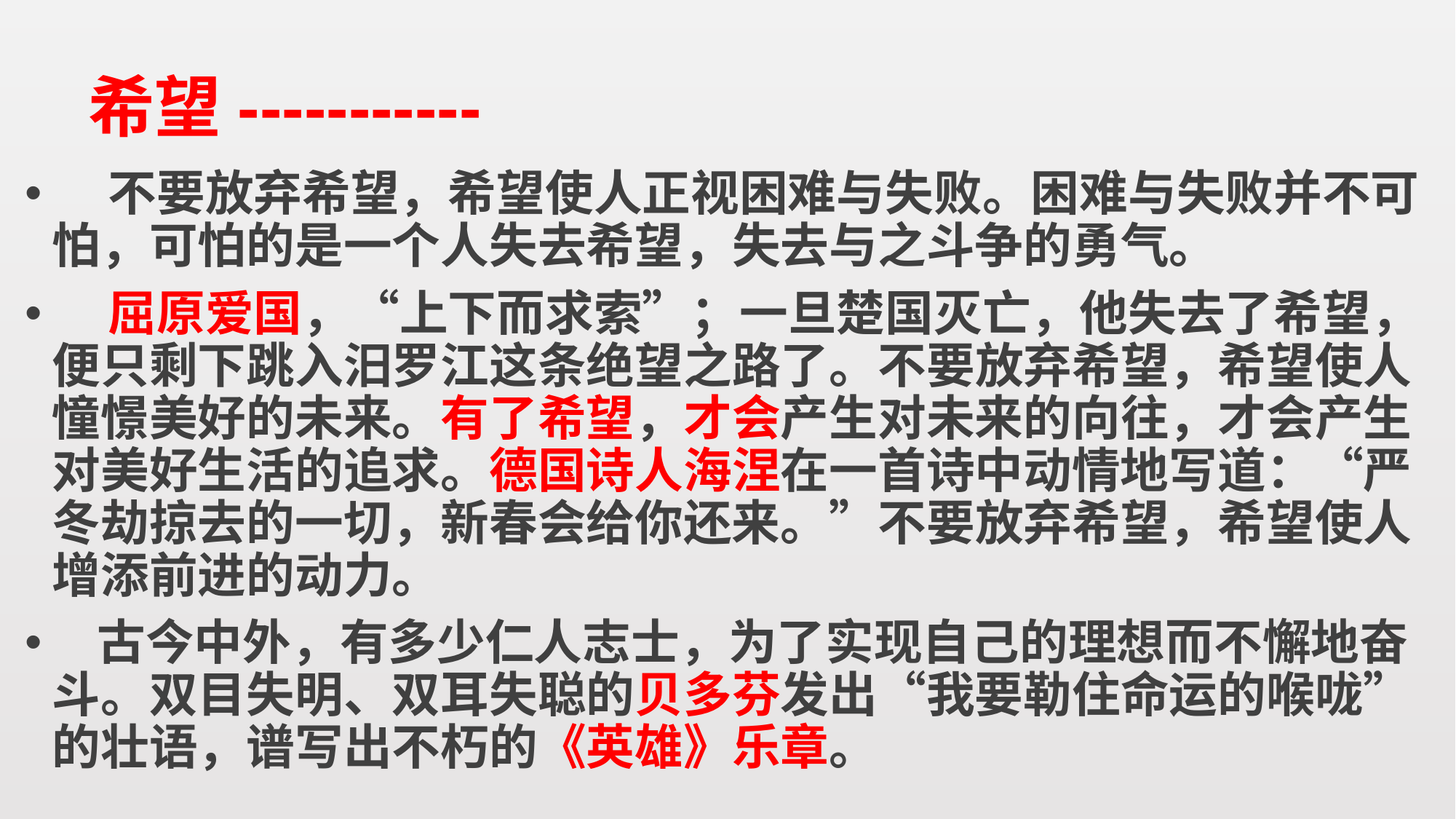

# 希望-----------
    不要放弃希望，希望使人正视困难与失败。困难与失败并不可怕，可怕的是一个人失去希望，失去与之斗争的勇气。
    屈原爱国，“上下而求索”；一旦楚国灭亡，他失去了希望，便只剩下跳入汨罗江这条绝望之路了。不要放弃希望，希望使人憧憬美好的未来。有了希望，才会产生对未来的向往，才会产生对美好生活的追求。德国诗人海涅在一首诗中动情地写道：“严冬劫掠去的一切，新春会给你还来。”不要放弃希望，希望使人增添前进的动力。
   古今中外，有多少仁人志士，为了实现自己的理想而不懈地奋斗。双目失明、双耳失聪的贝多芬发出“我要勒住命运的喉咙”的壮语，谱写出不朽的《英雄》乐章。